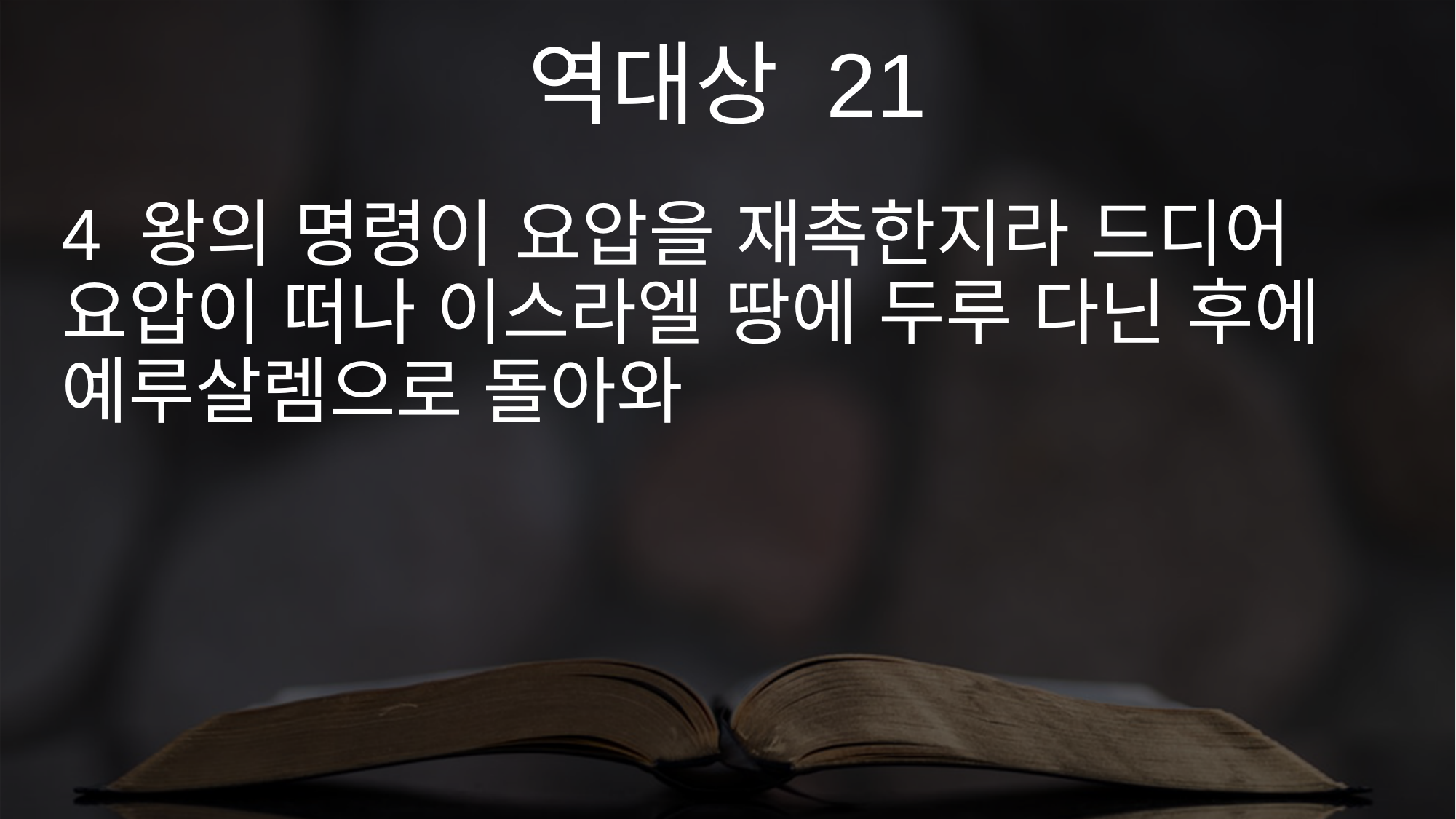

역대상 21
4 왕의 명령이 요압을 재촉한지라 드디어 요압이 떠나 이스라엘 땅에 두루 다닌 후에 예루살렘으로 돌아와